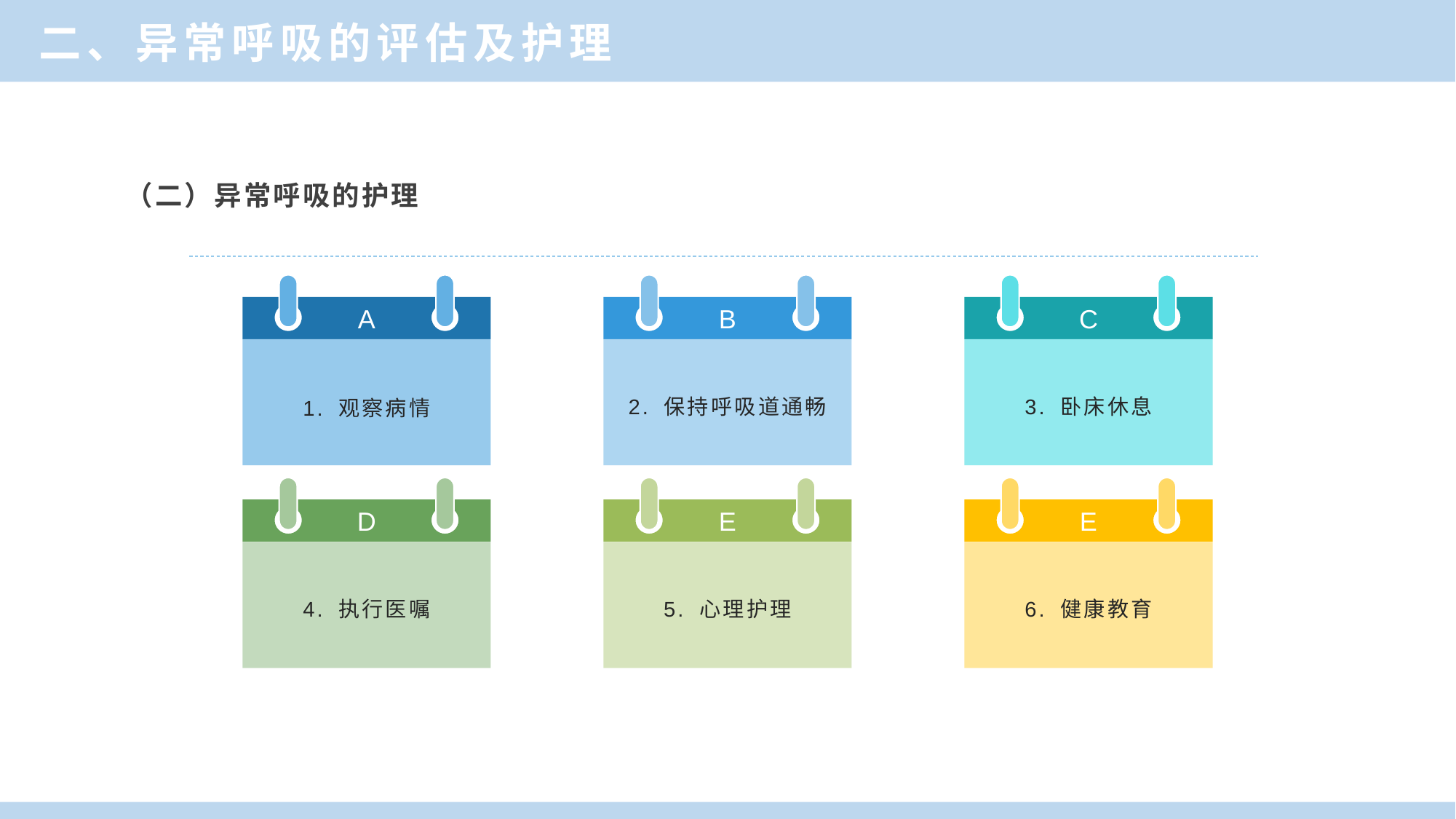

二、异常呼吸的评估及护理
（二）异常呼吸的护理

A

1. 观察病情

B

2. 保持呼吸道通畅

C

3. 卧床休息

D

4. 执行医嘱

E

5. 心理护理

E

6. 健康教育